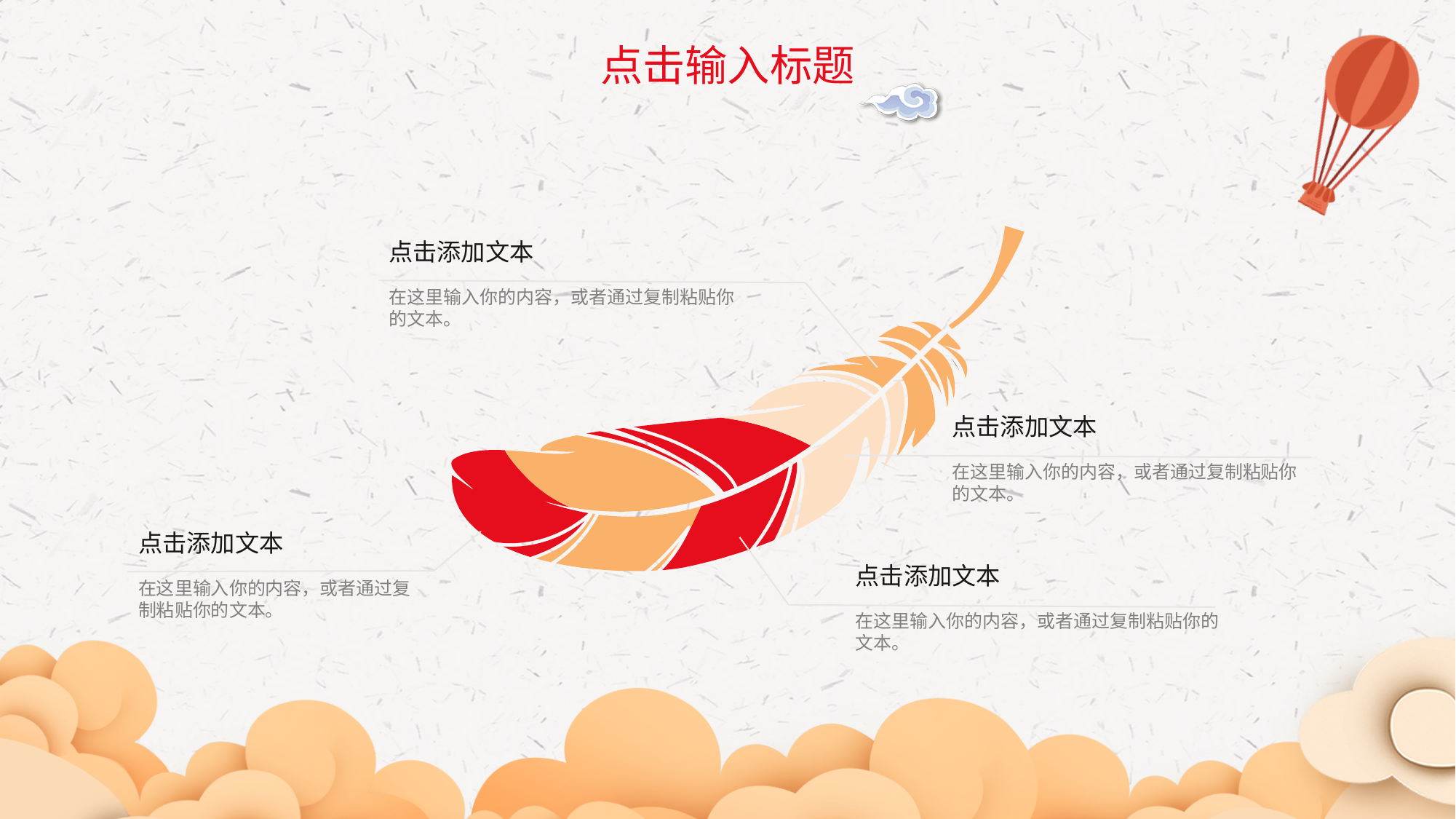

点击输入标题

点击添加文本
在这里输入你的内容，或者通过复制粘贴你的文本。
点击添加文本
在这里输入你的内容，或者通过复制粘贴你的文本。
点击添加文本
点击添加文本
在这里输入你的内容，或者通过复制粘贴你的文本。
在这里输入你的内容，或者通过复制粘贴你的文本。